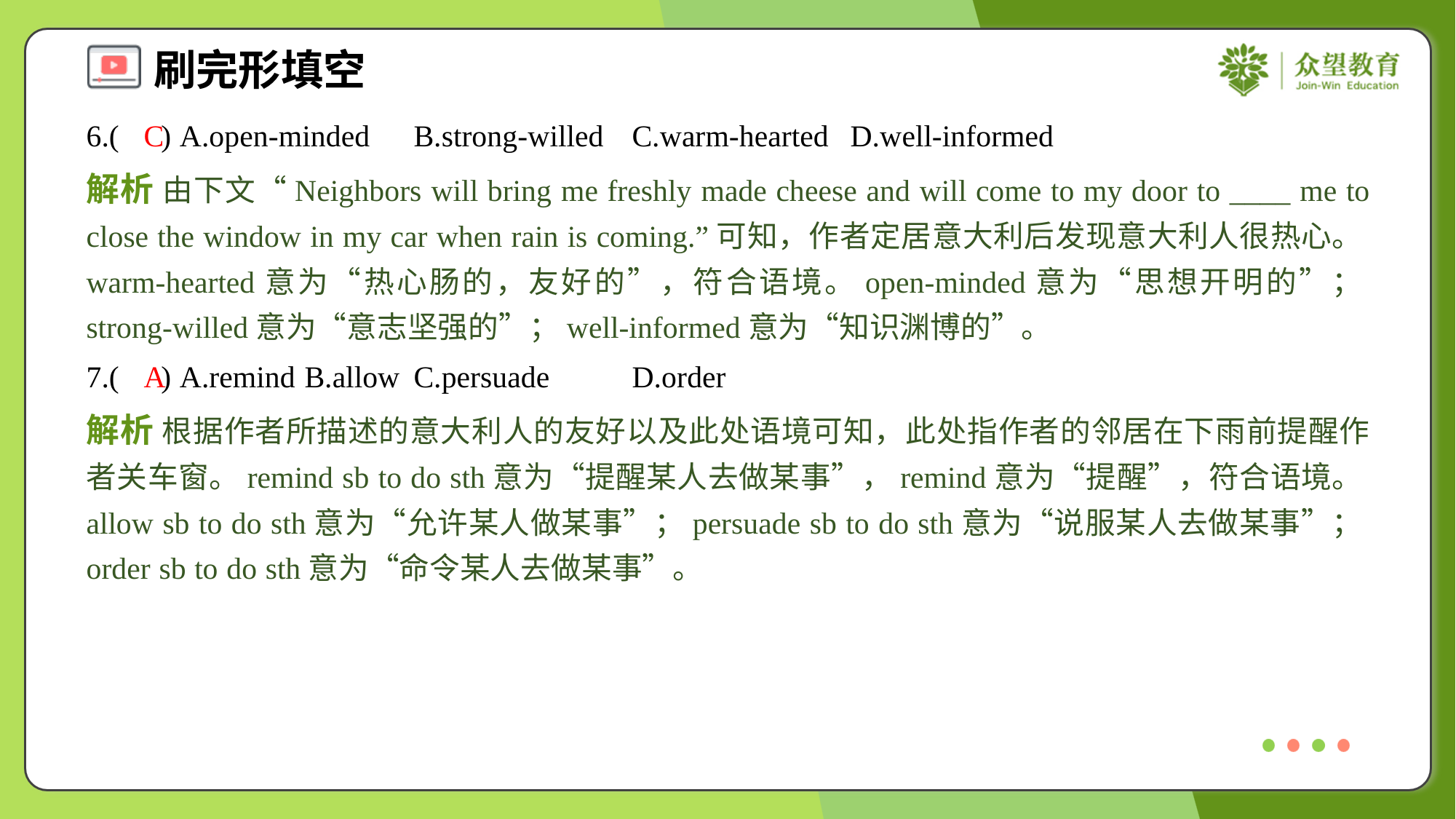

6.(     ) A.open-minded	B.strong-willed	C.warm-hearted	D.well-informed
C
解析 由下文“Neighbors will bring me freshly made cheese and will come to my door to ____ me to close the window in my car when rain is coming.”可知，作者定居意大利后发现意大利人很热心。warm-hearted意为“热心肠的，友好的”，符合语境。open-minded意为“思想开明的”；strong-willed意为“意志坚强的”；well-informed意为“知识渊博的”。
7.(     ) A.remind	B.allow	C.persuade	D.order
A
解析 根据作者所描述的意大利人的友好以及此处语境可知，此处指作者的邻居在下雨前提醒作者关车窗。remind sb to do sth意为“提醒某人去做某事”，remind意为“提醒”，符合语境。allow sb to do sth意为“允许某人做某事”；persuade sb to do sth意为“说服某人去做某事”；order sb to do sth意为“命令某人去做某事”。